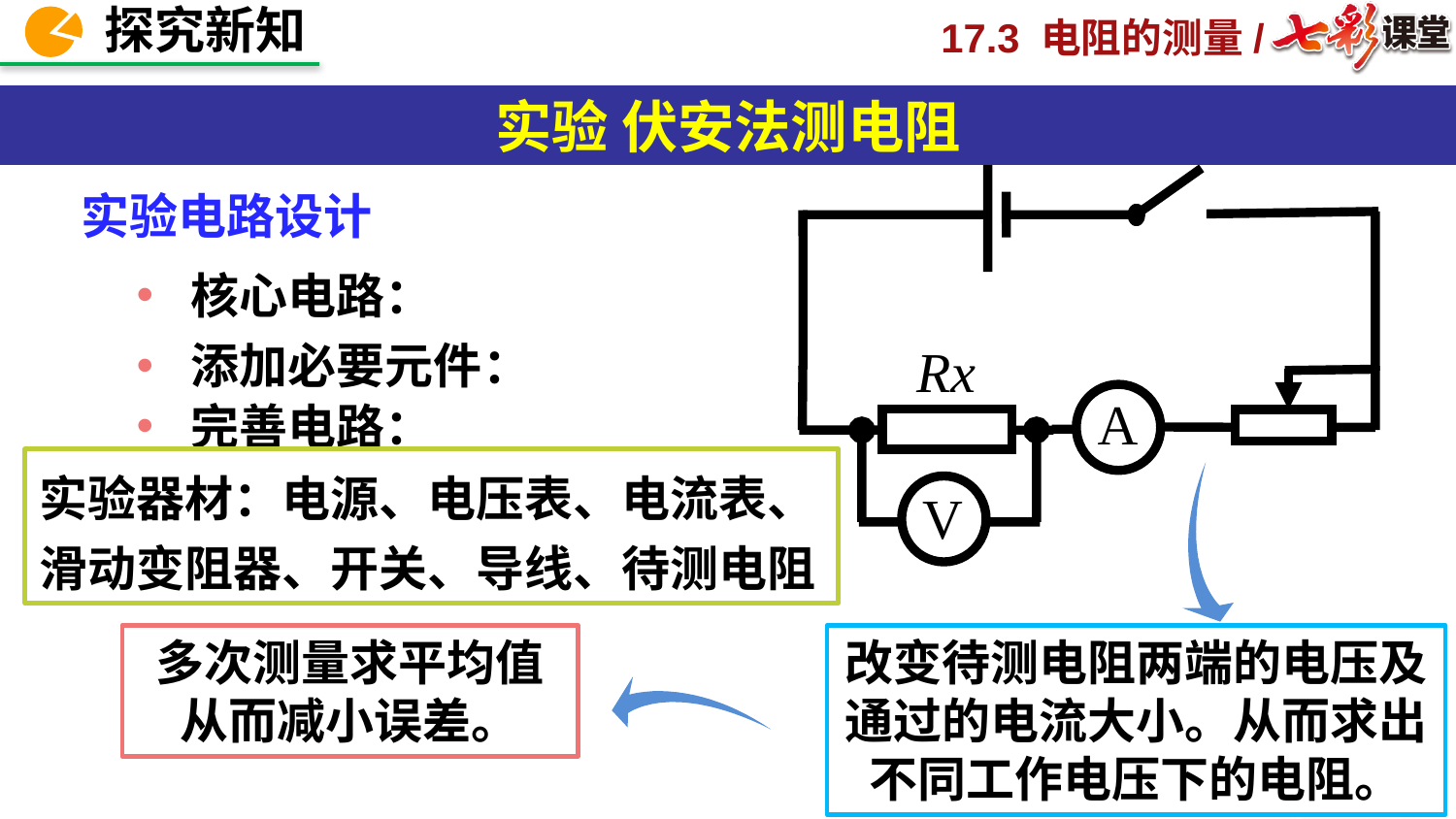

实验 伏安法测电阻

实验电路设计
核心电路：
添加必要元件：
Rx

完善电路：

A

V
实验器材：电源、电压表、电流表、滑动变阻器、开关、导线、待测电阻

多次测量求平均值从而减小误差。
改变待测电阻两端的电压及通过的电流大小。从而求出不同工作电压下的电阻。